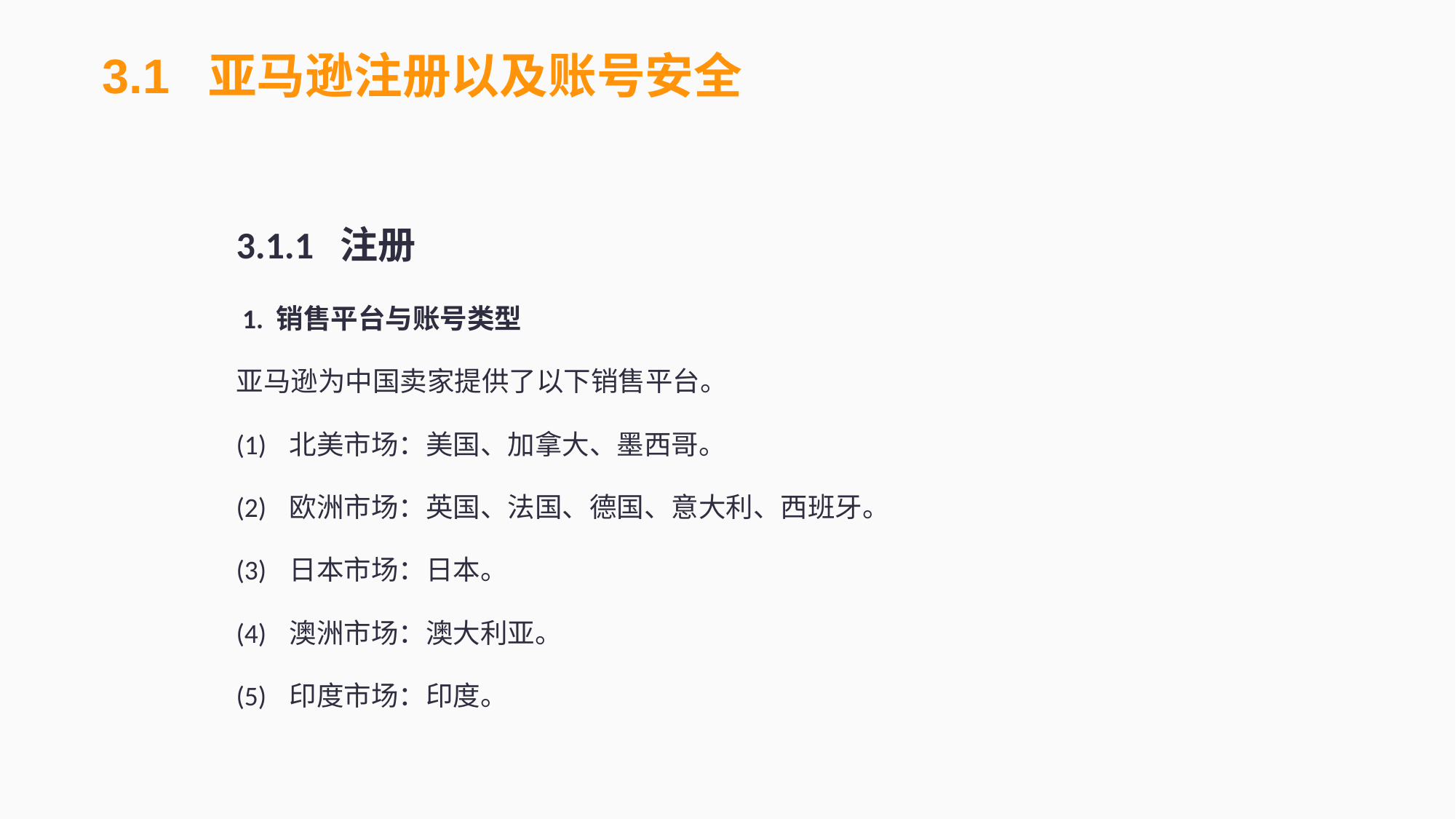

3.1  亚马逊注册以及账号安全
3.1.1  注册
 1. 销售平台与账号类型
亚马逊为中国卖家提供了以下销售平台。
(1)	北美市场：美国、加拿大、墨西哥。
(2)	欧洲市场：英国、法国、德国、意大利、西班牙。
(3)	日本市场：日本。
(4)	澳洲市场：澳大利亚。
(5)	印度市场：印度。